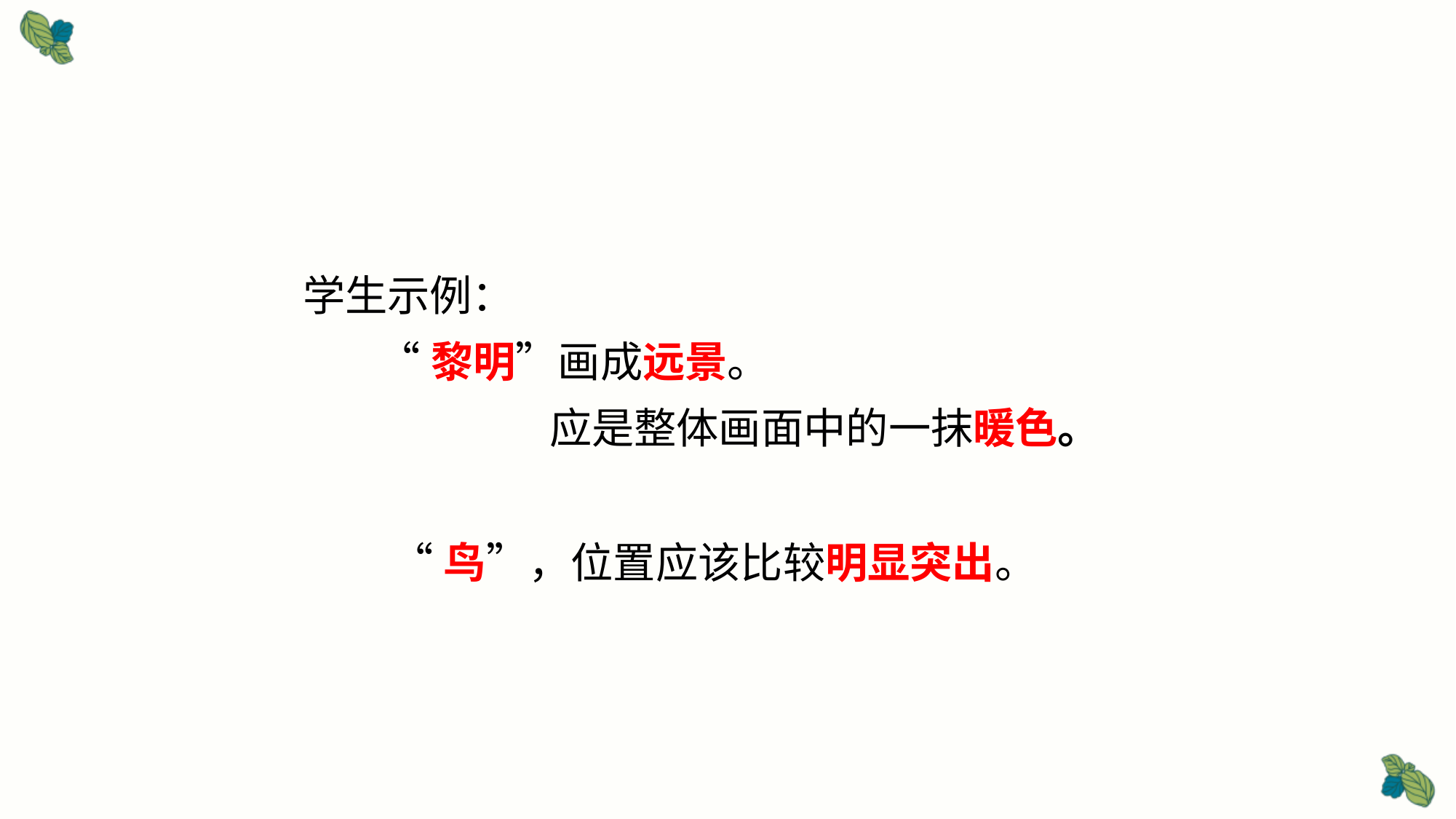

#
学生示例：
        “黎明”画成远景。
                         应是整体画面中的一抹暖色。

        “鸟”，位置应该比较明显突出。